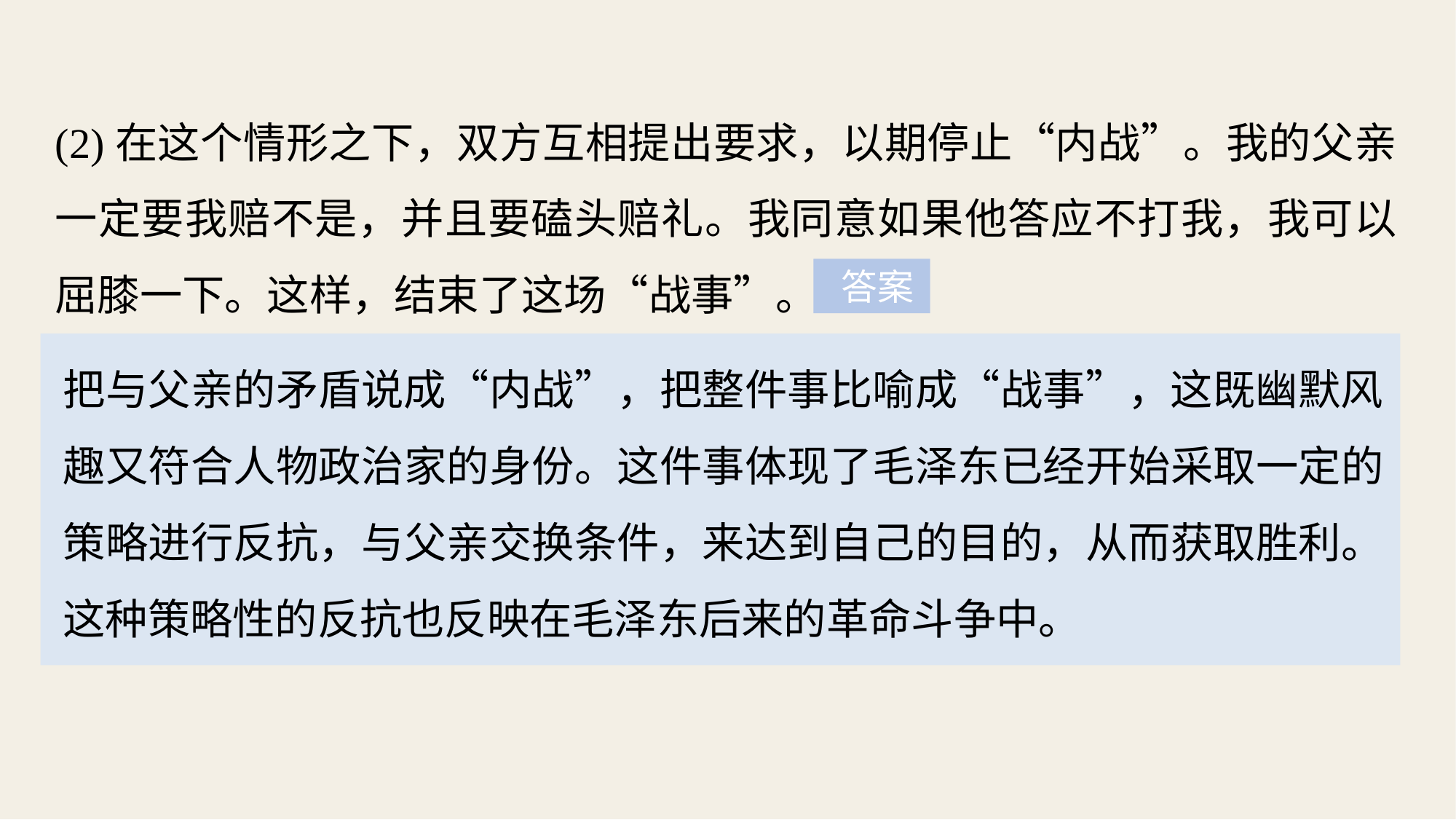

(2)在这个情形之下，双方互相提出要求，以期停止“内战”。我的父亲一定要我赔不是，并且要磕头赔礼。我同意如果他答应不打我，我可以屈膝一下。这样，结束了这场“战事”。
 答案
把与父亲的矛盾说成“内战”，把整件事比喻成“战事”，这既幽默风趣又符合人物政治家的身份。这件事体现了毛泽东已经开始采取一定的策略进行反抗，与父亲交换条件，来达到自己的目的，从而获取胜利。这种策略性的反抗也反映在毛泽东后来的革命斗争中。